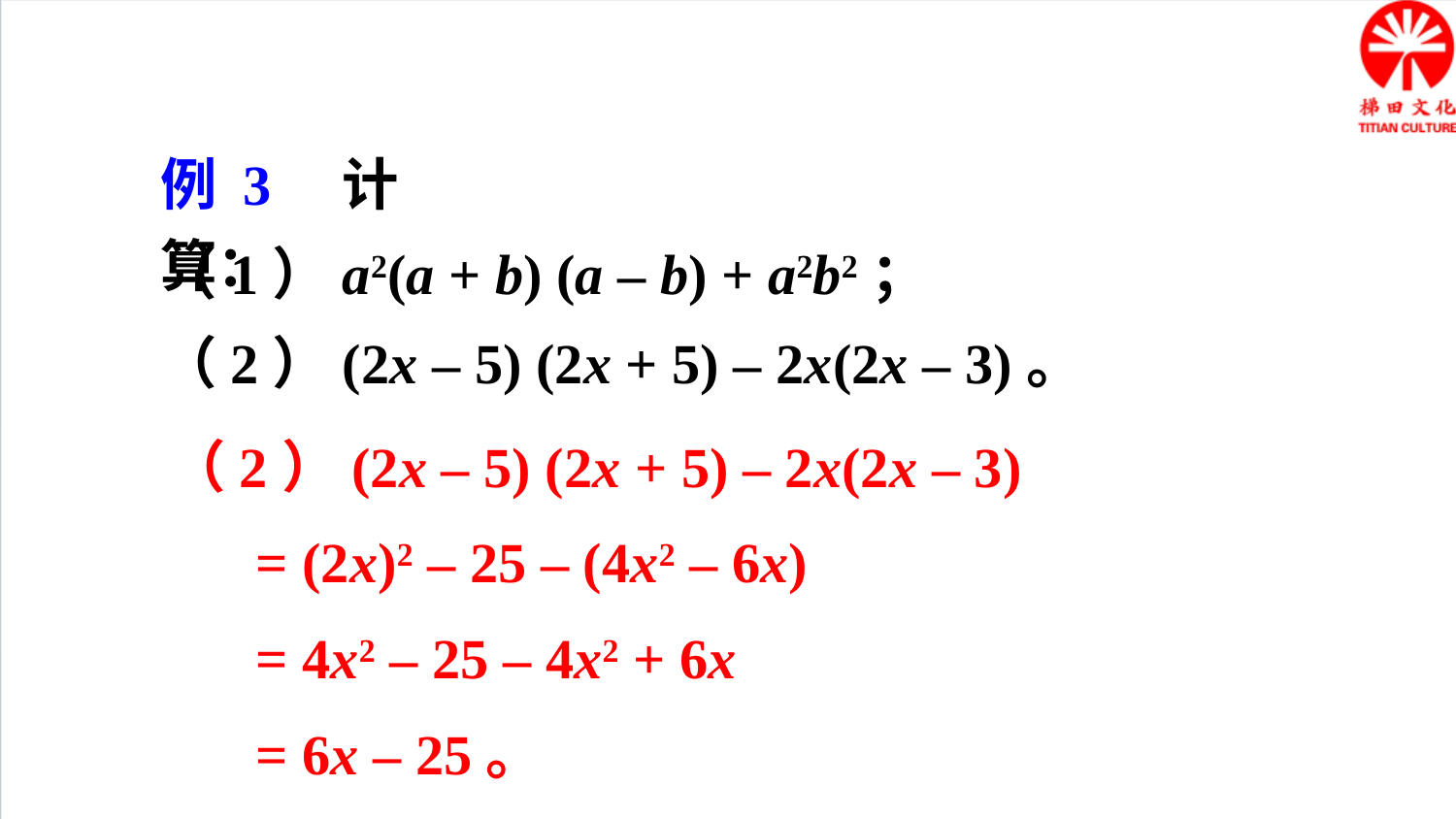

例 3    计算：
（1）a2(a + b) (a – b) + a2b2；
（2）(2x – 5) (2x + 5) – 2x(2x – 3)。
   （2）(2x – 5) (2x + 5) – 2x(2x – 3)
= (2x)2 – 25 – (4x2 – 6x)
= 4x2 – 25 – 4x2 + 6x
= 6x – 25。